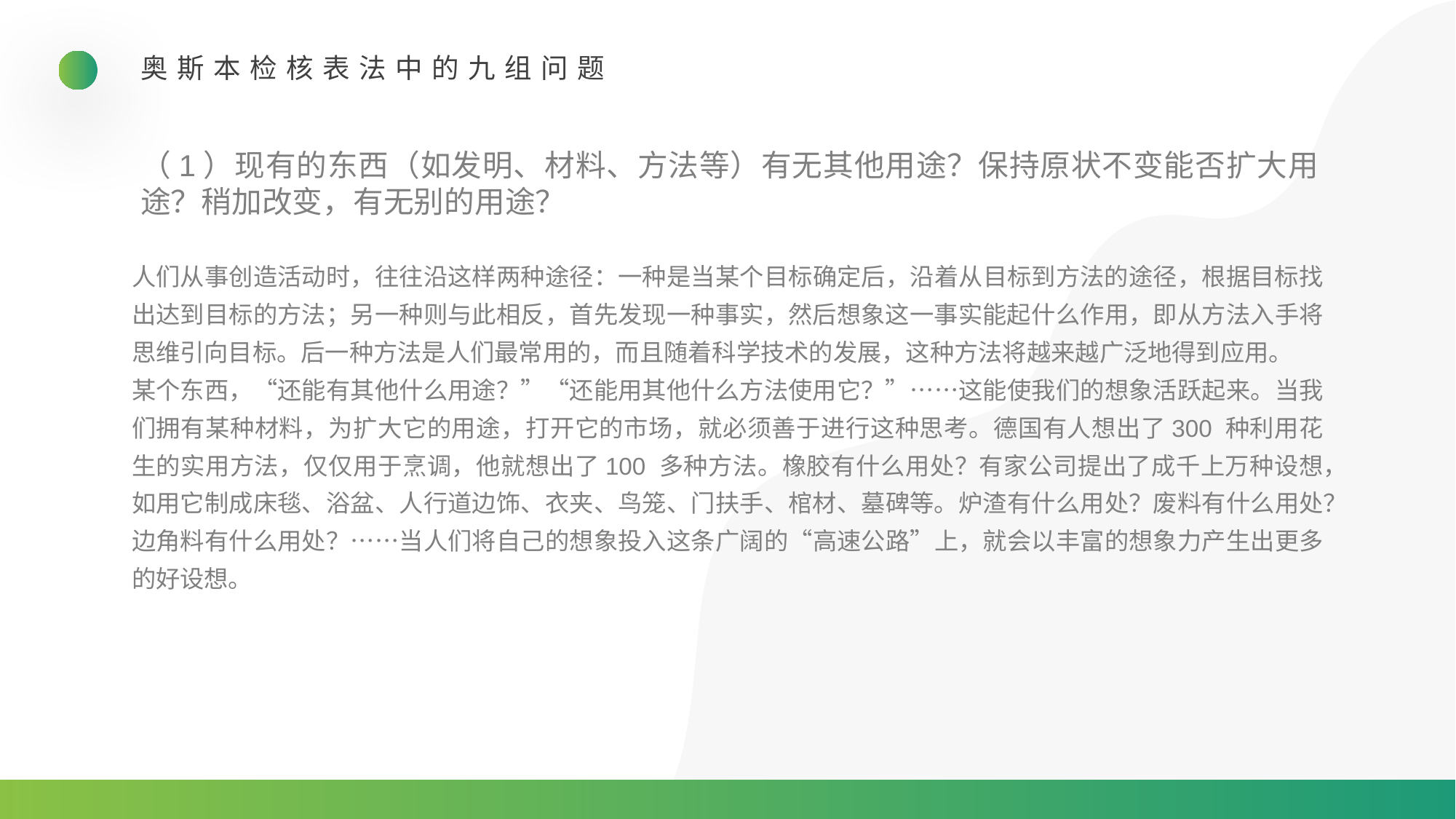

奥斯本检核表法中的九组问题
（1）现有的东西（如发明、材料、方法等）有无其他用途？保持原状不变能否扩大用途？稍加改变，有无别的用途？
人们从事创造活动时，往往沿这样两种途径：一种是当某个目标确定后，沿着从目标到方法的途径，根据目标找出达到目标的方法；另一种则与此相反，首先发现一种事实，然后想象这一事实能起什么作用，即从方法入手将思维引向目标。后一种方法是人们最常用的，而且随着科学技术的发展，这种方法将越来越广泛地得到应用。
某个东西，“还能有其他什么用途？”“还能用其他什么方法使用它？”……这能使我们的想象活跃起来。当我们拥有某种材料，为扩大它的用途，打开它的市场，就必须善于进行这种思考。德国有人想出了300 种利用花生的实用方法，仅仅用于烹调，他就想出了100 多种方法。橡胶有什么用处？有家公司提出了成千上万种设想，如用它制成床毯、浴盆、人行道边饰、衣夹、鸟笼、门扶手、棺材、墓碑等。炉渣有什么用处？废料有什么用处？边角料有什么用处？……当人们将自己的想象投入这条广阔的“高速公路”上，就会以丰富的想象力产生出更多的好设想。